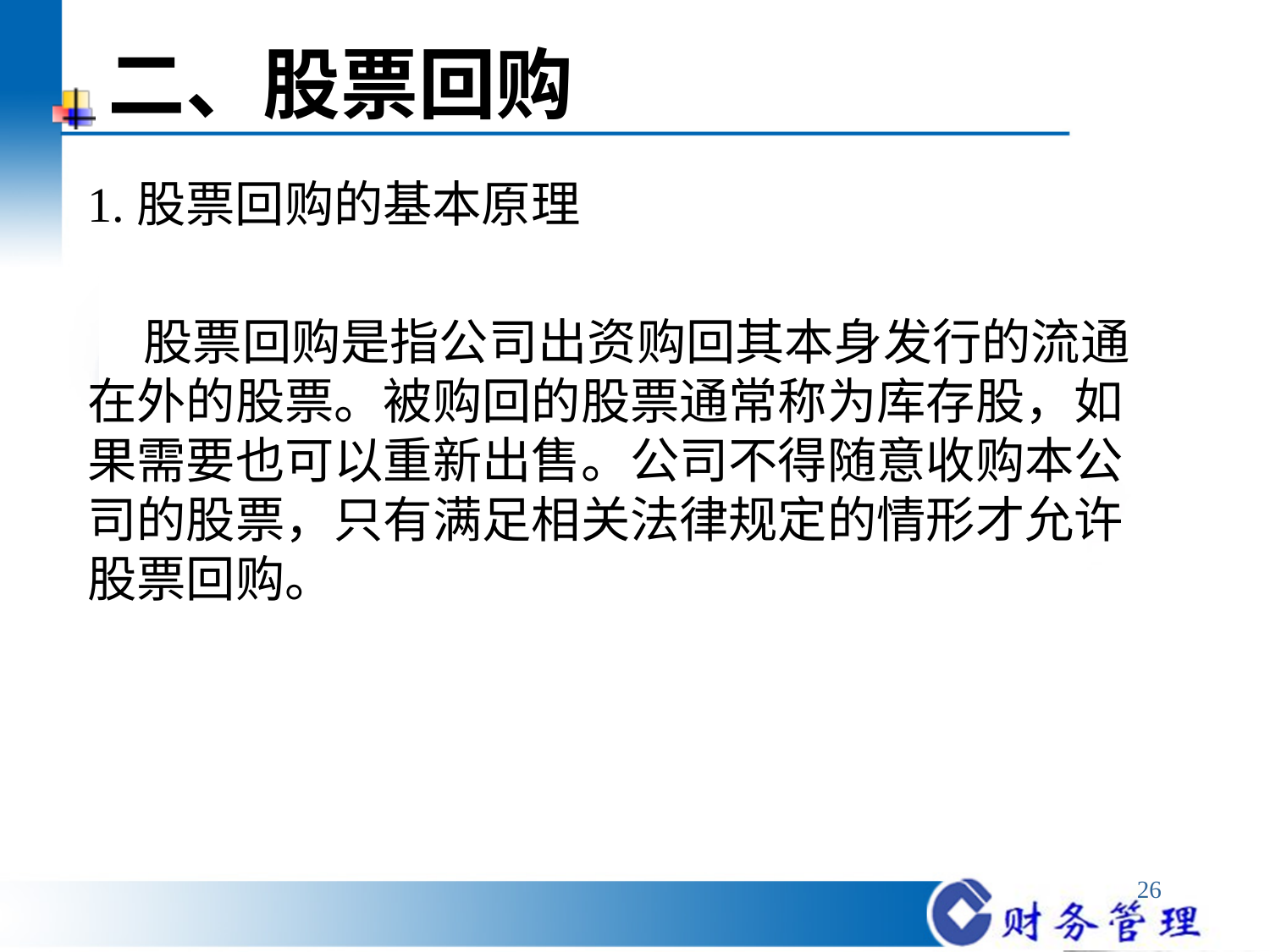

# 二、股票回购
1.股票回购的基本原理

    股票回购是指公司出资购回其本身发行的流通在外的股票。被购回的股票通常称为库存股，如果需要也可以重新出售。公司不得随意收购本公司的股票，只有满足相关法律规定的情形才允许股票回购。

26